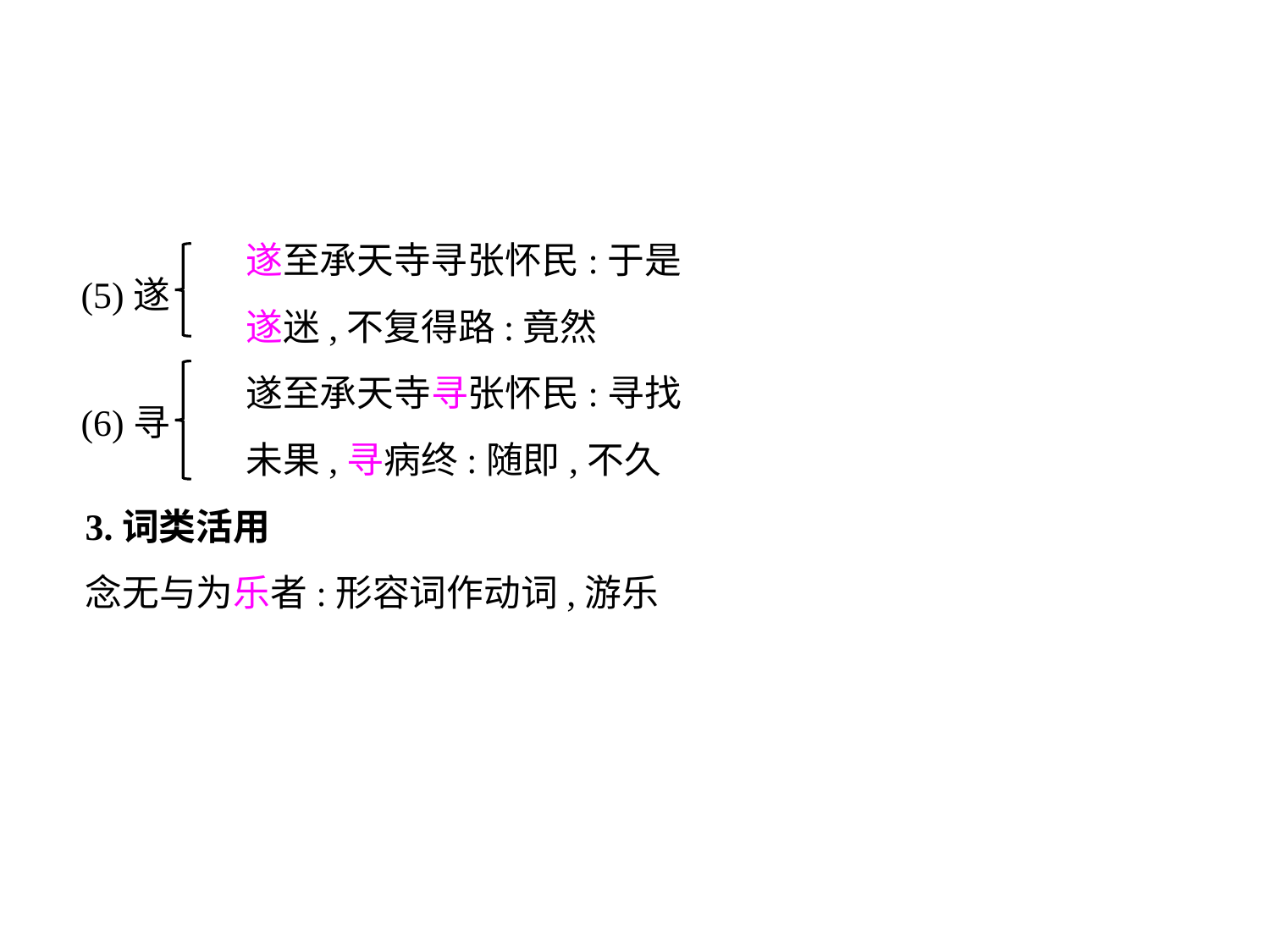

遂至承天寺寻张怀民:于是
	   遂迷,不复得路:竟然
	   遂至承天寺寻张怀民:寻找
	   未果,寻病终:随即,不久
3.词类活用
念无与为乐者:形容词作动词,游乐

(5)遂

(6)寻